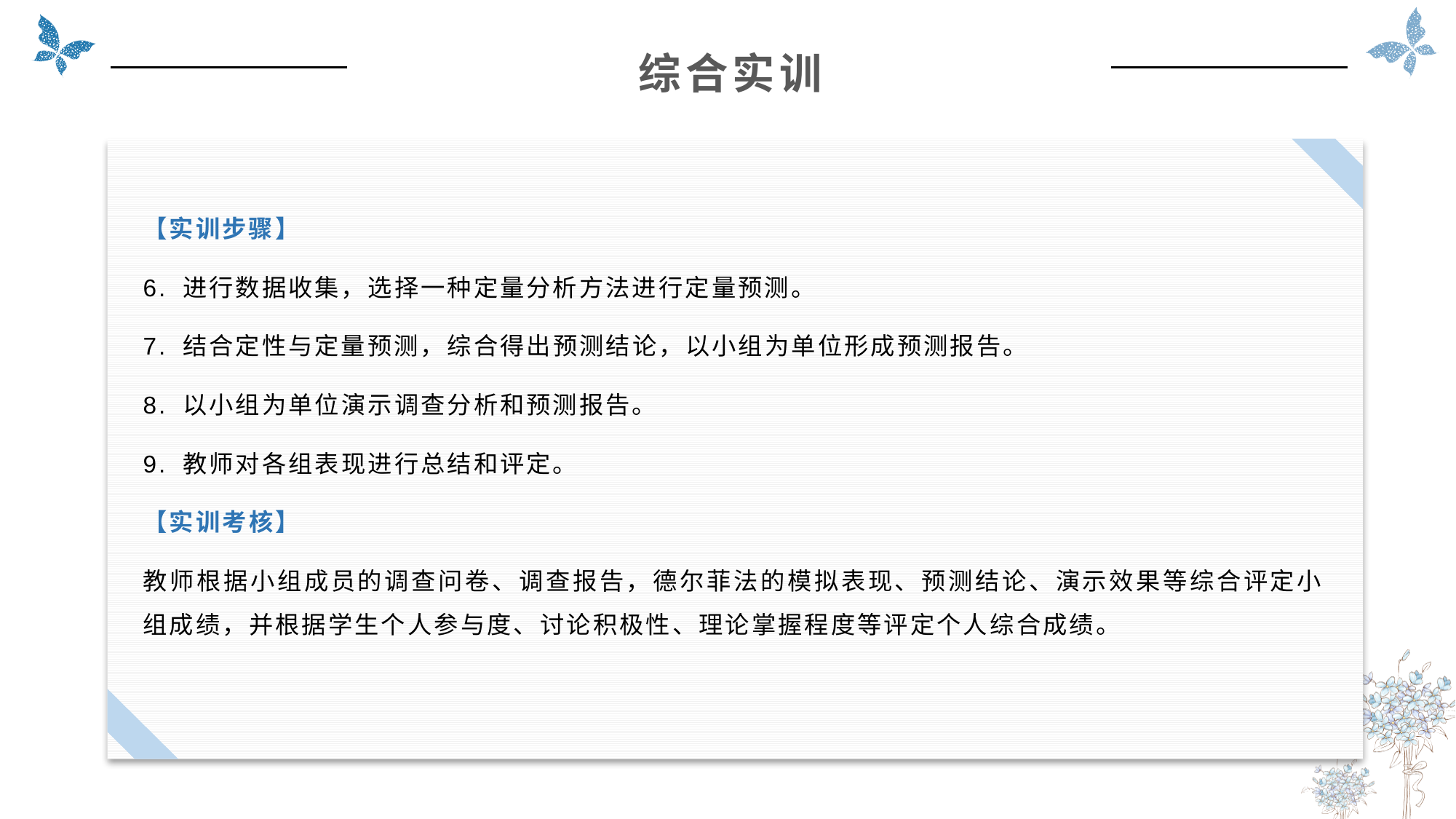

综合实训

【实训步骤】
6. 进行数据收集，选择一种定量分析方法进行定量预测。
7. 结合定性与定量预测，综合得出预测结论，以小组为单位形成预测报告。
8. 以小组为单位演示调查分析和预测报告。
9. 教师对各组表现进行总结和评定。
【实训考核】
教师根据小组成员的调查问卷、调查报告，德尔菲法的模拟表现、预测结论、演示效果等综合评定小组成绩，并根据学生个人参与度、讨论积极性、理论掌握程度等评定个人综合成绩。